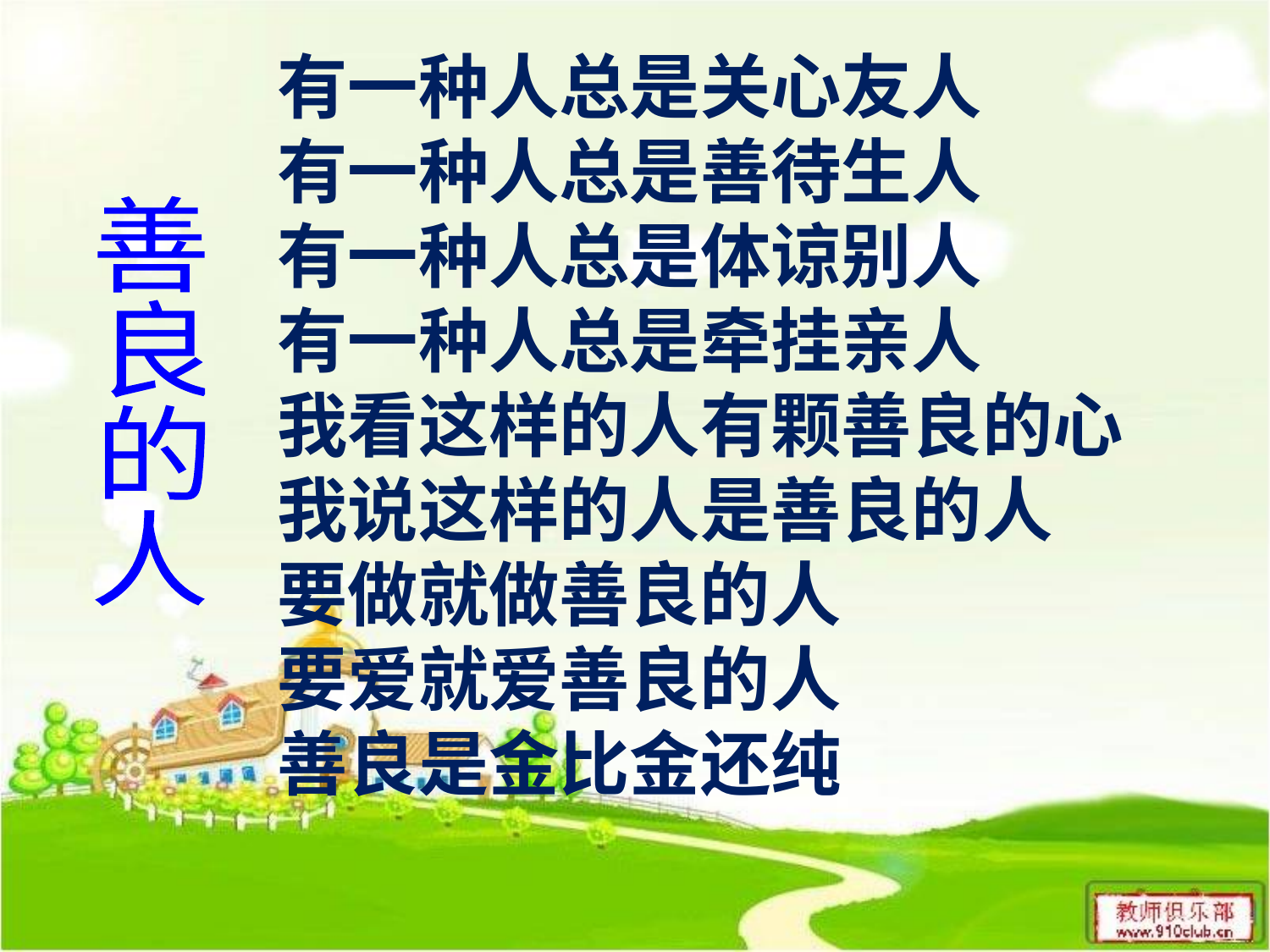

有一种人总是关心友人
有一种人总是善待生人
有一种人总是体谅别人
有一种人总是牵挂亲人
我看这样的人有颗善良的心
我说这样的人是善良的人
要做就做善良的人
要爱就爱善良的人
善良是金比金还纯
善
良
的
人